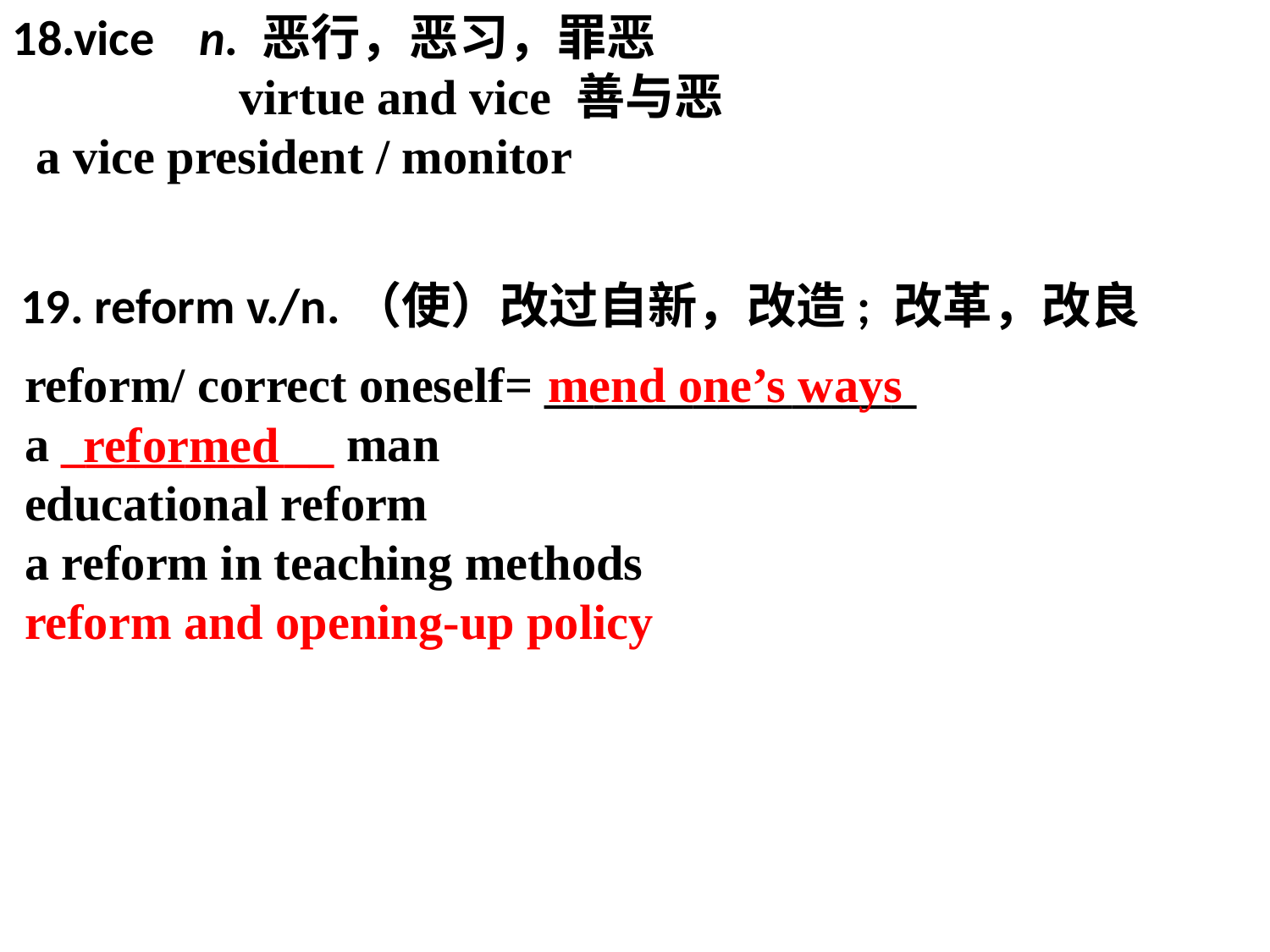

18.vice    n. 恶行，恶习，罪恶
                    virtue and vice 善与恶
  a vice president / monitor

19. reform v./n.（使）改过自新，改造; 改革，改良
 reform/ correct oneself= _______________
 a ___________ man
 educational reform
 a reform in teaching methods
 reform and opening-up policy

mend one’s ways
reformed